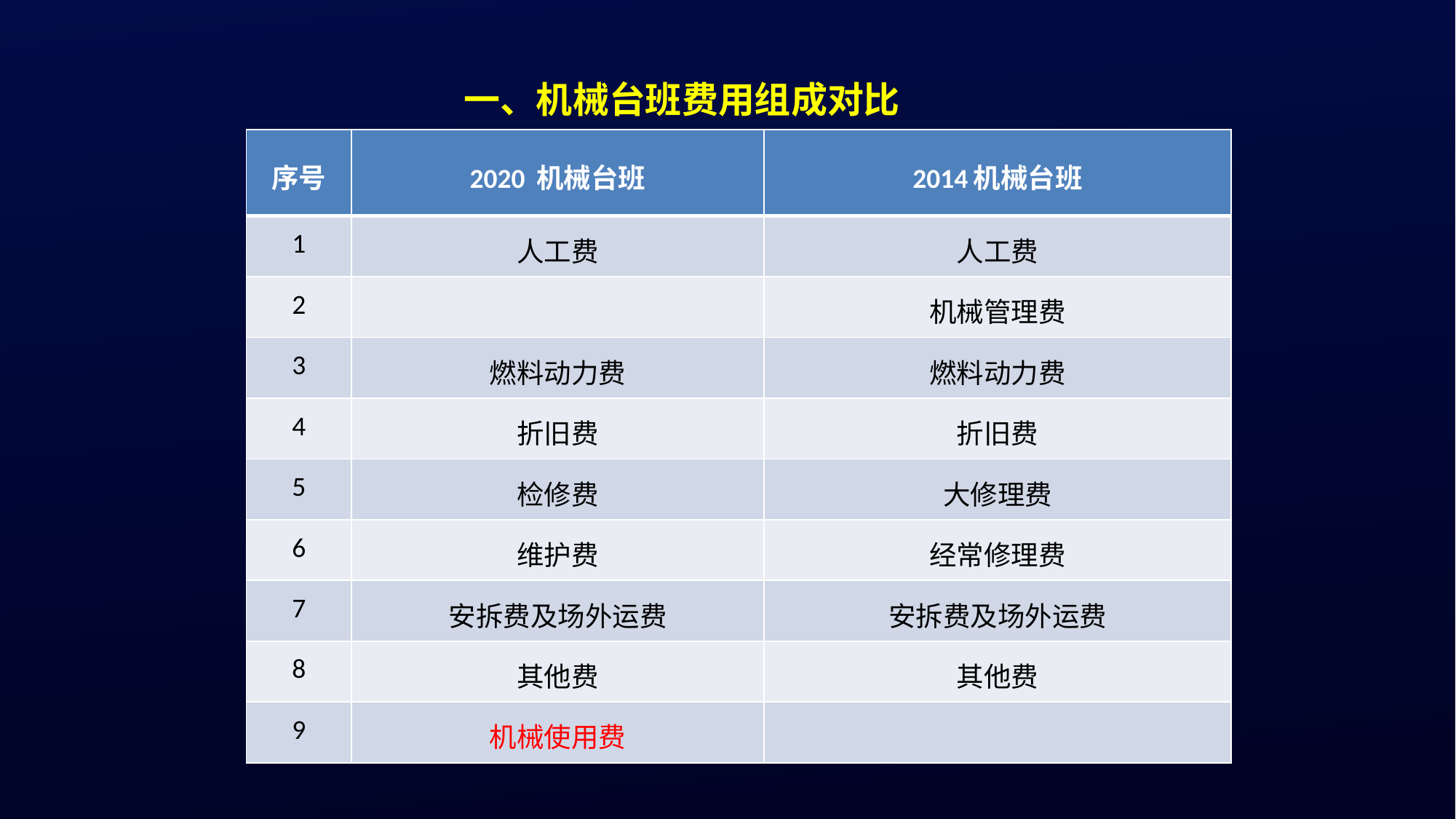

一、机械台班费用组成对比
| 序号 | 2020 机械台班 | 2014机械台班 |
| --- | --- | --- |
| 1 | 人工费 | 人工费 |
| 2 |  | 机械管理费 |
| 3 | 燃料动力费 | 燃料动力费 |
| 4 | 折旧费 | 折旧费 |
| 5 | 检修费 | 大修理费 |
| 6 | 维护费 | 经常修理费 |
| 7 | 安拆费及场外运费 | 安拆费及场外运费 |
| 8 | 其他费 | 其他费 |
| 9 | 机械使用费 |  |